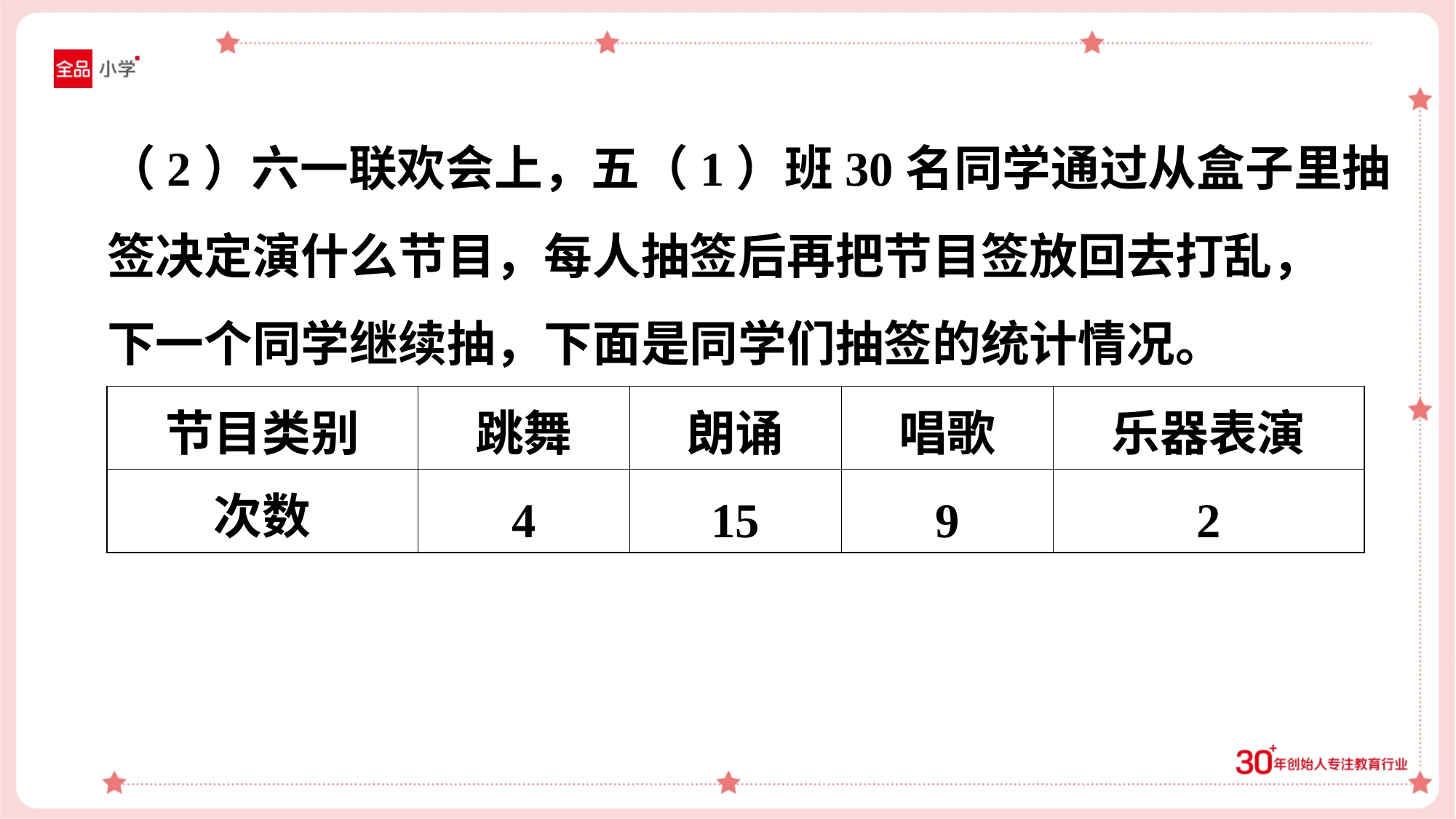

（2）六一联欢会上，五（1）班30名同学通过从盒子里抽
签决定演什么节目，每人抽签后再把节目签放回去打乱，
下一个同学继续抽，下面是同学们抽签的统计情况。
| 节目类别 | 跳舞 | 朗诵 | 唱歌 | 乐器表演 |
| --- | --- | --- | --- | --- |
| 次数 | 4 | 15 | 9 | 2 |